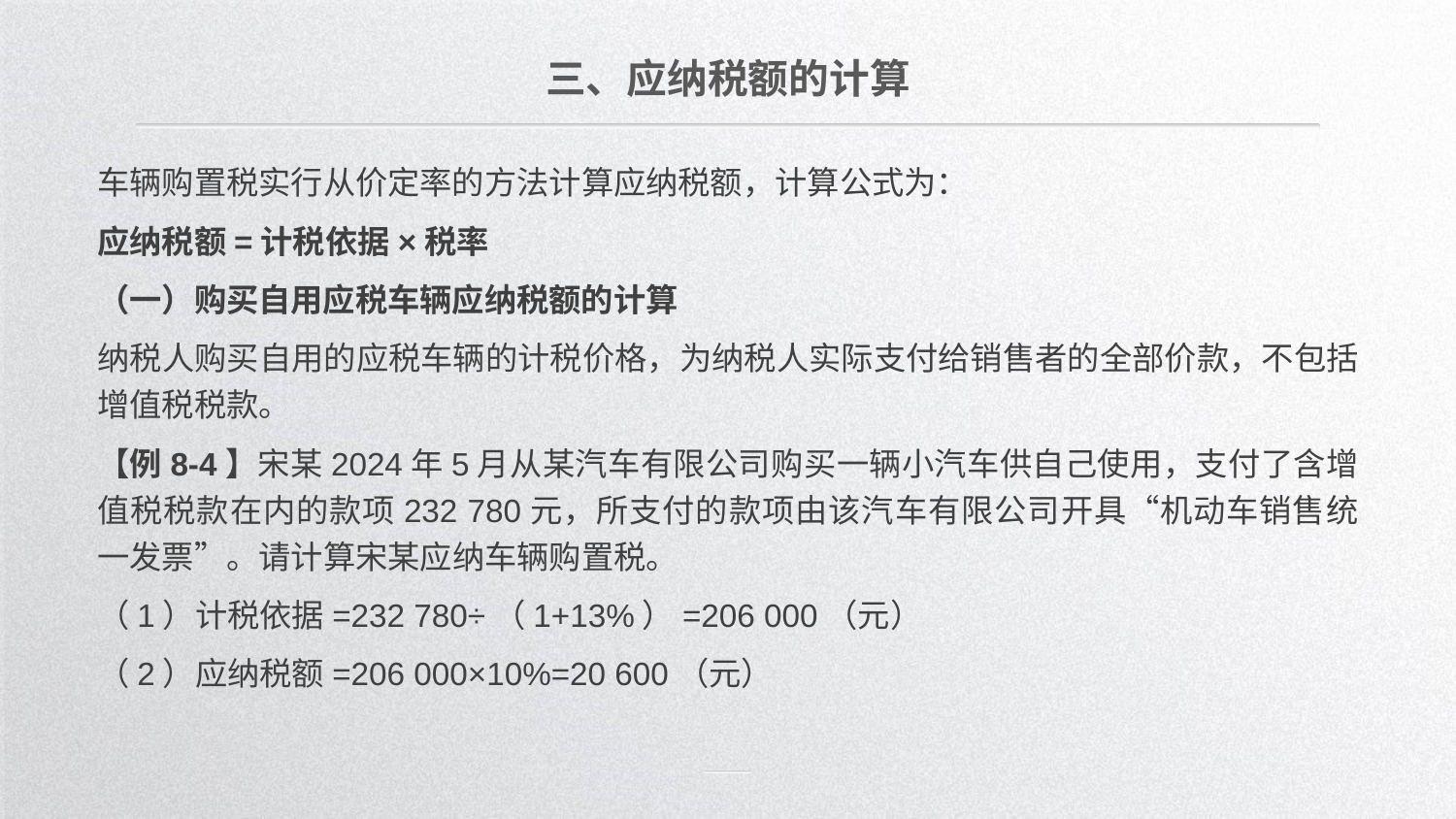

三、应纳税额的计算
车辆购置税实行从价定率的方法计算应纳税额，计算公式为：
应纳税额=计税依据×税率
（一）购买自用应税车辆应纳税额的计算
纳税人购买自用的应税车辆的计税价格，为纳税人实际支付给销售者的全部价款，不包括增值税税款。
【例8-4】宋某2024年5月从某汽车有限公司购买一辆小汽车供自己使用，支付了含增值税税款在内的款项232 780元，所支付的款项由该汽车有限公司开具“机动车销售统一发票”。请计算宋某应纳车辆购置税。
（1）计税依据=232 780÷（1+13%）=206 000（元）
（2）应纳税额=206 000×10%=20 600（元）